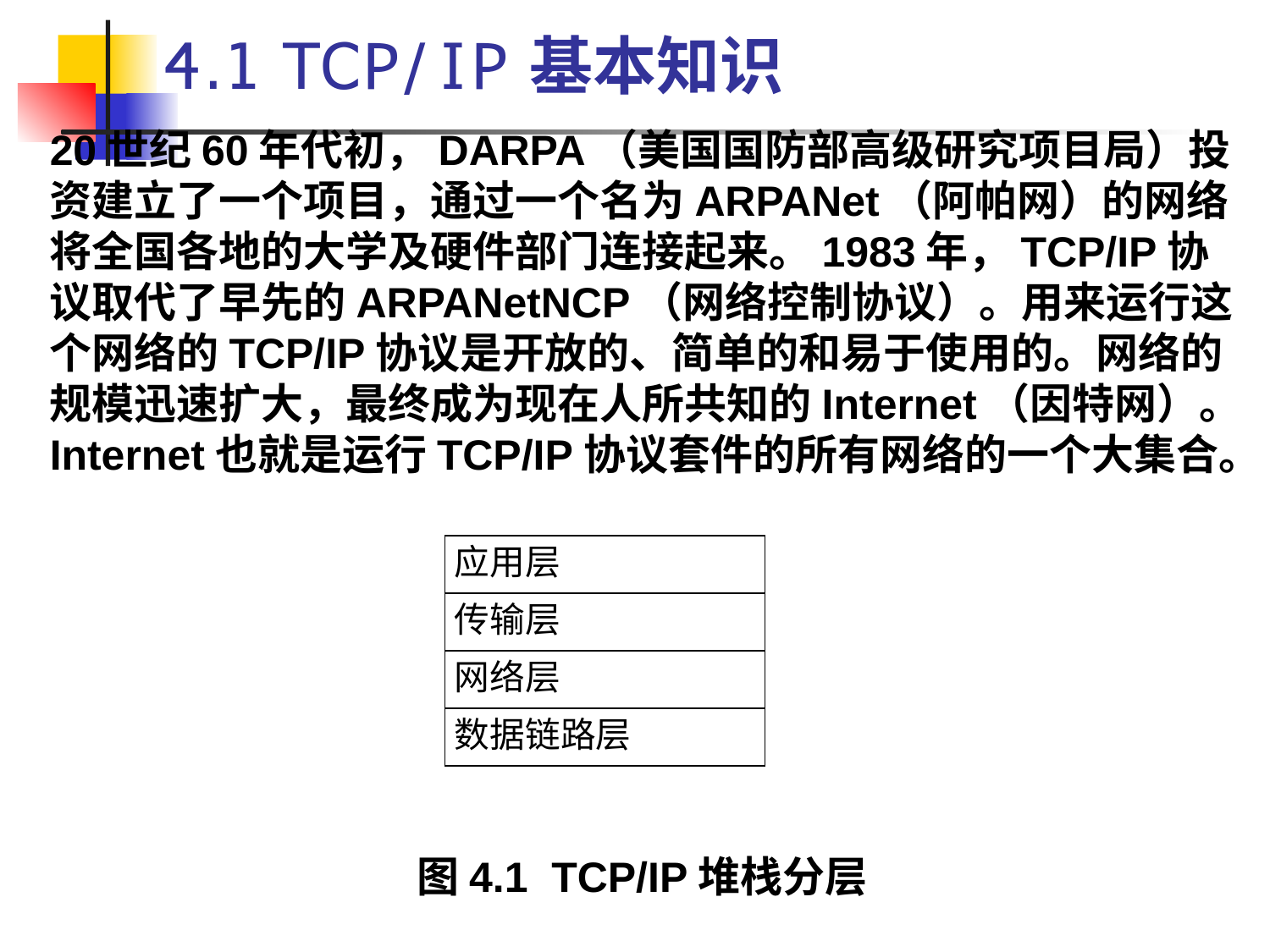

4.1 TCP/IP基本知识
20世纪60年代初，DARPA（美国国防部高级研究项目局）投资建立了一个项目，通过一个名为ARPANet（阿帕网）的网络将全国各地的大学及硬件部门连接起来。1983年，TCP/IP协议取代了早先的ARPANetNCP（网络控制协议）。用来运行这个网络的TCP/IP协议是开放的、简单的和易于使用的。网络的规模迅速扩大，最终成为现在人所共知的Internet（因特网）。Internet也就是运行TCP/IP协议套件的所有网络的一个大集合。
| 应用层 |
| --- |
| 传输层 |
| 网络层 |
| 数据链路层 |
图4.1  TCP/IP堆栈分层